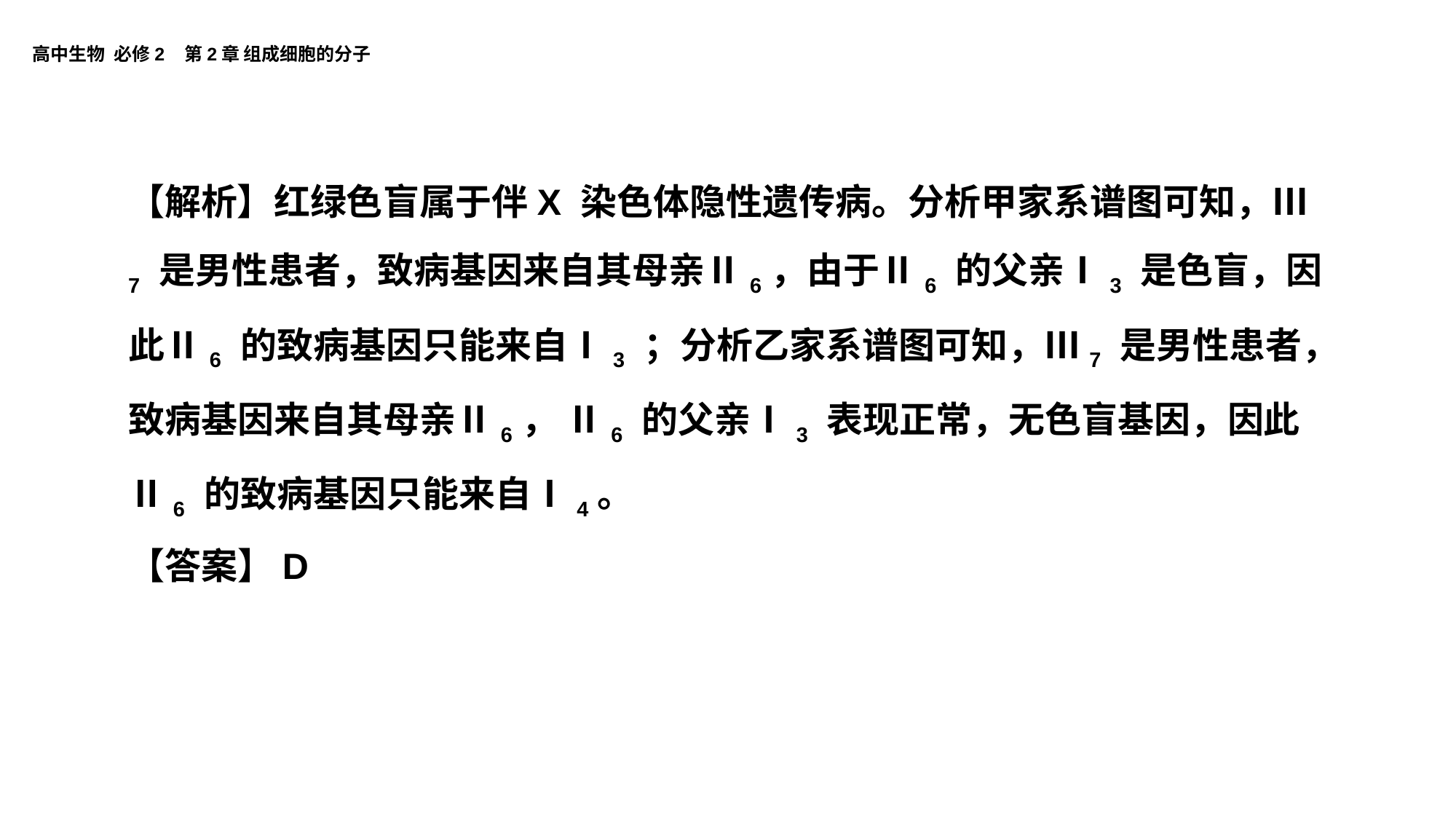

【解析】红绿色盲属于伴X 染色体隐性遗传病。分析甲家系谱图可知，Ⅲ7 是男性患者，致病基因来自其母亲Ⅱ6，由于Ⅱ6 的父亲Ⅰ3 是色盲，因此Ⅱ6 的致病基因只能来自Ⅰ3 ；分析乙家系谱图可知，Ⅲ7 是男性患者，致病基因来自其母亲Ⅱ6， Ⅱ6 的父亲Ⅰ3 表现正常，无色盲基因，因此Ⅱ6 的致病基因只能来自Ⅰ4。
【答案】D